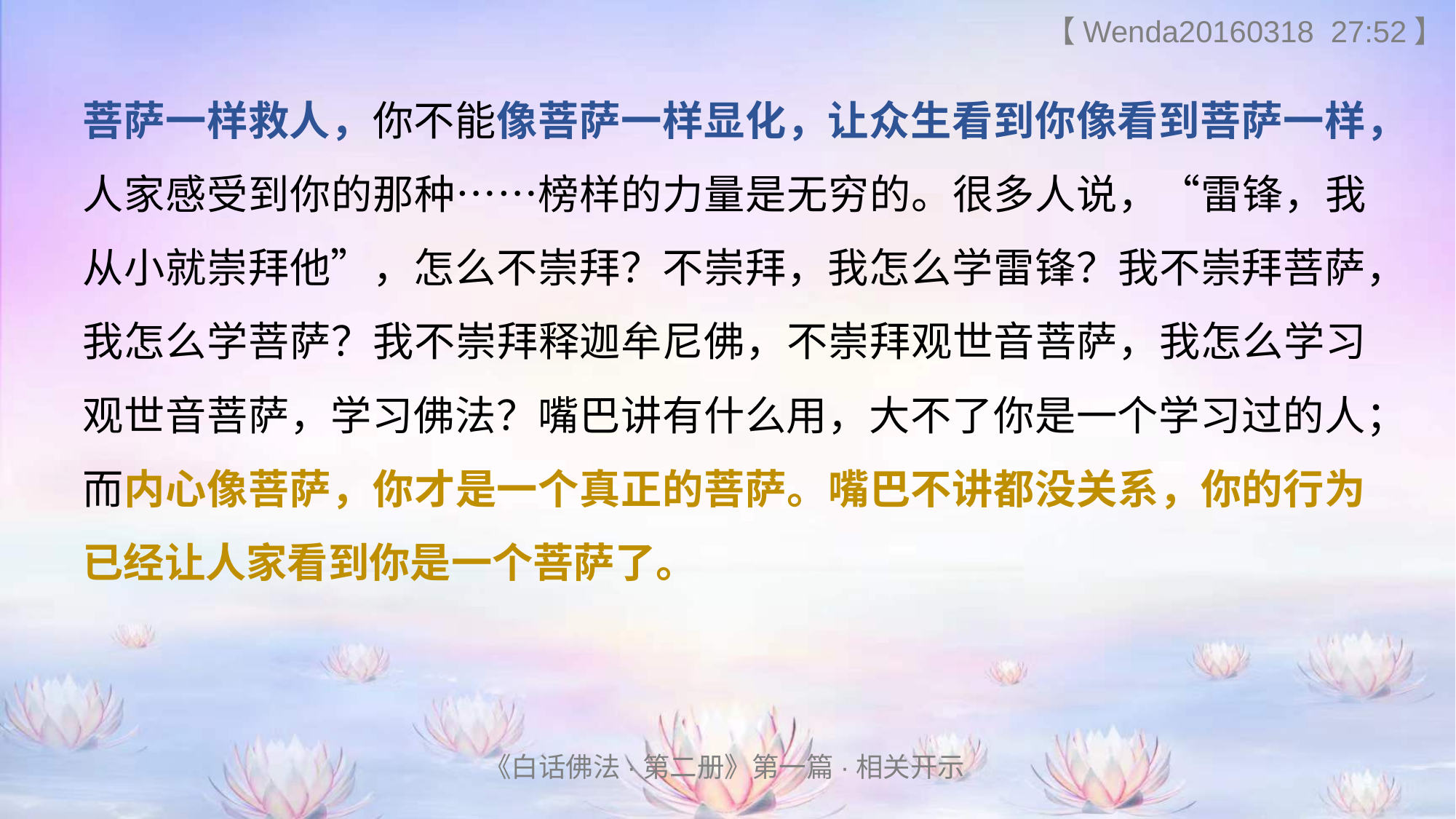

【Wenda20160318  27:52】
# 菩萨一样救人，你不能像菩萨一样显化，让众生看到你像看到菩萨一样，人家感受到你的那种……榜样的力量是无穷的。很多人说，“雷锋，我从小就崇拜他”，怎么不崇拜？不崇拜，我怎么学雷锋？我不崇拜菩萨，我怎么学菩萨？我不崇拜释迦牟尼佛，不崇拜观世音菩萨，我怎么学习观世音菩萨，学习佛法？嘴巴讲有什么用，大不了你是一个学习过的人；而内心像菩萨，你才是一个真正的菩萨。嘴巴不讲都没关系，你的行为已经让人家看到你是一个菩萨了。
《白话佛法·第二册》第一篇·相关开示